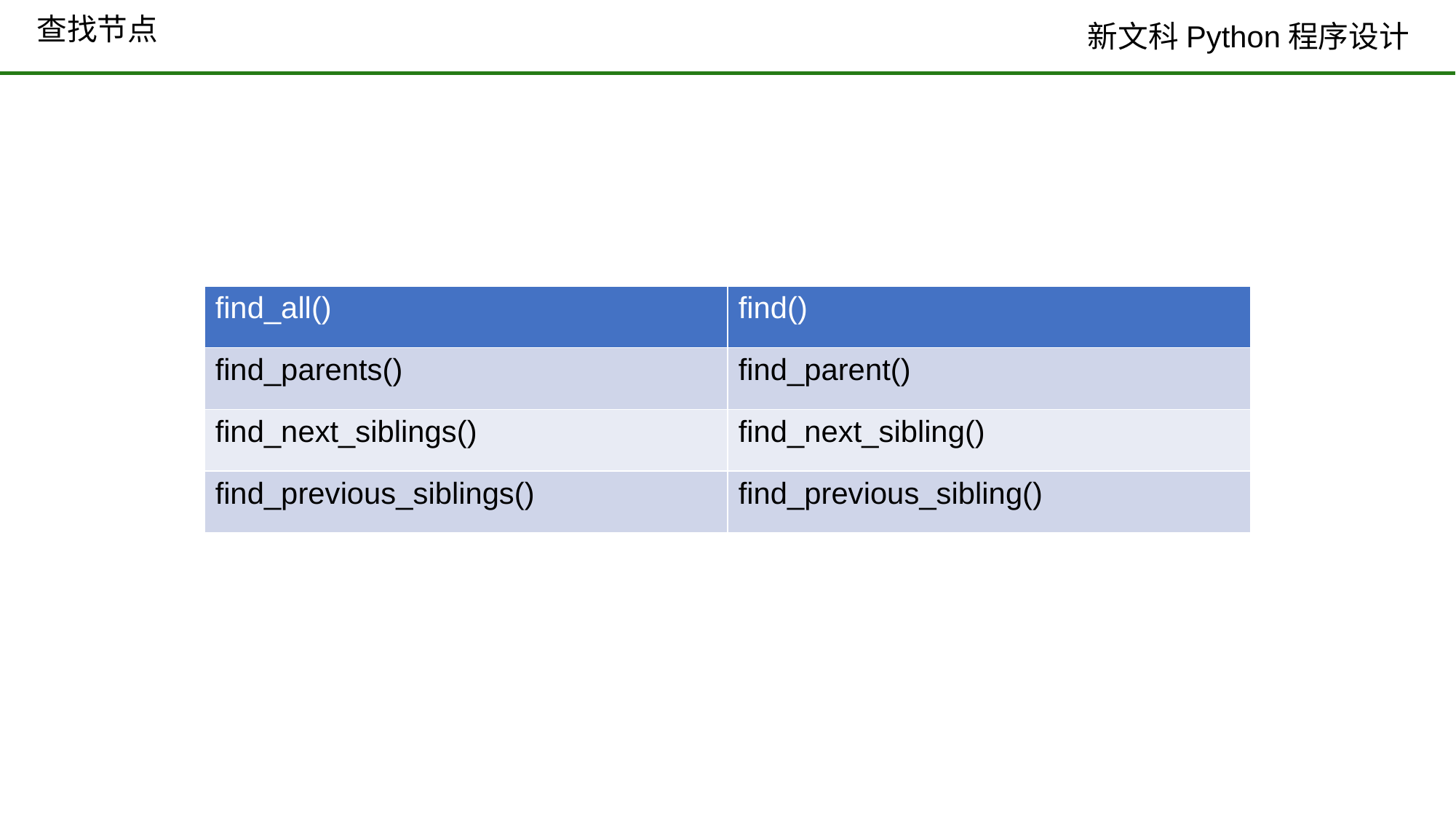

# 查找节点
| find\_all() | find() |
| --- | --- |
| find\_parents() | find\_parent() |
| find\_next\_siblings() | find\_next\_sibling() |
| find\_previous\_siblings() | find\_previous\_sibling() |